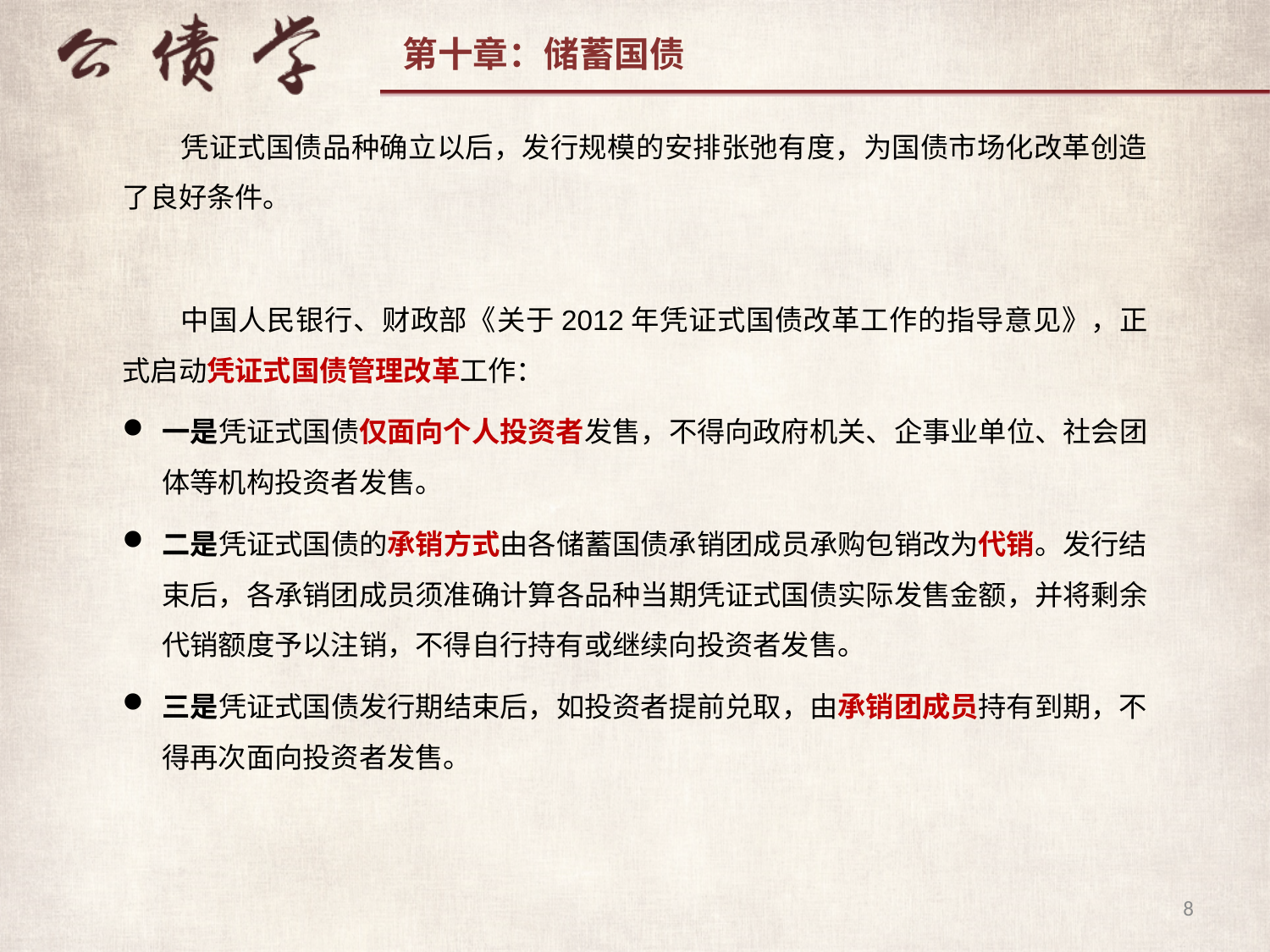

凭证式国债品种确立以后，发行规模的安排张弛有度，为国债市场化改革创造了良好条件。

中国人民银行、财政部《关于2012年凭证式国债改革工作的指导意见》，正式启动凭证式国债管理改革工作：
一是凭证式国债仅面向个人投资者发售，不得向政府机关、企事业单位、社会团体等机构投资者发售。
二是凭证式国债的承销方式由各储蓄国债承销团成员承购包销改为代销。发行结束后，各承销团成员须准确计算各品种当期凭证式国债实际发售金额，并将剩余代销额度予以注销，不得自行持有或继续向投资者发售。
三是凭证式国债发行期结束后，如投资者提前兑取，由承销团成员持有到期，不得再次面向投资者发售。
8